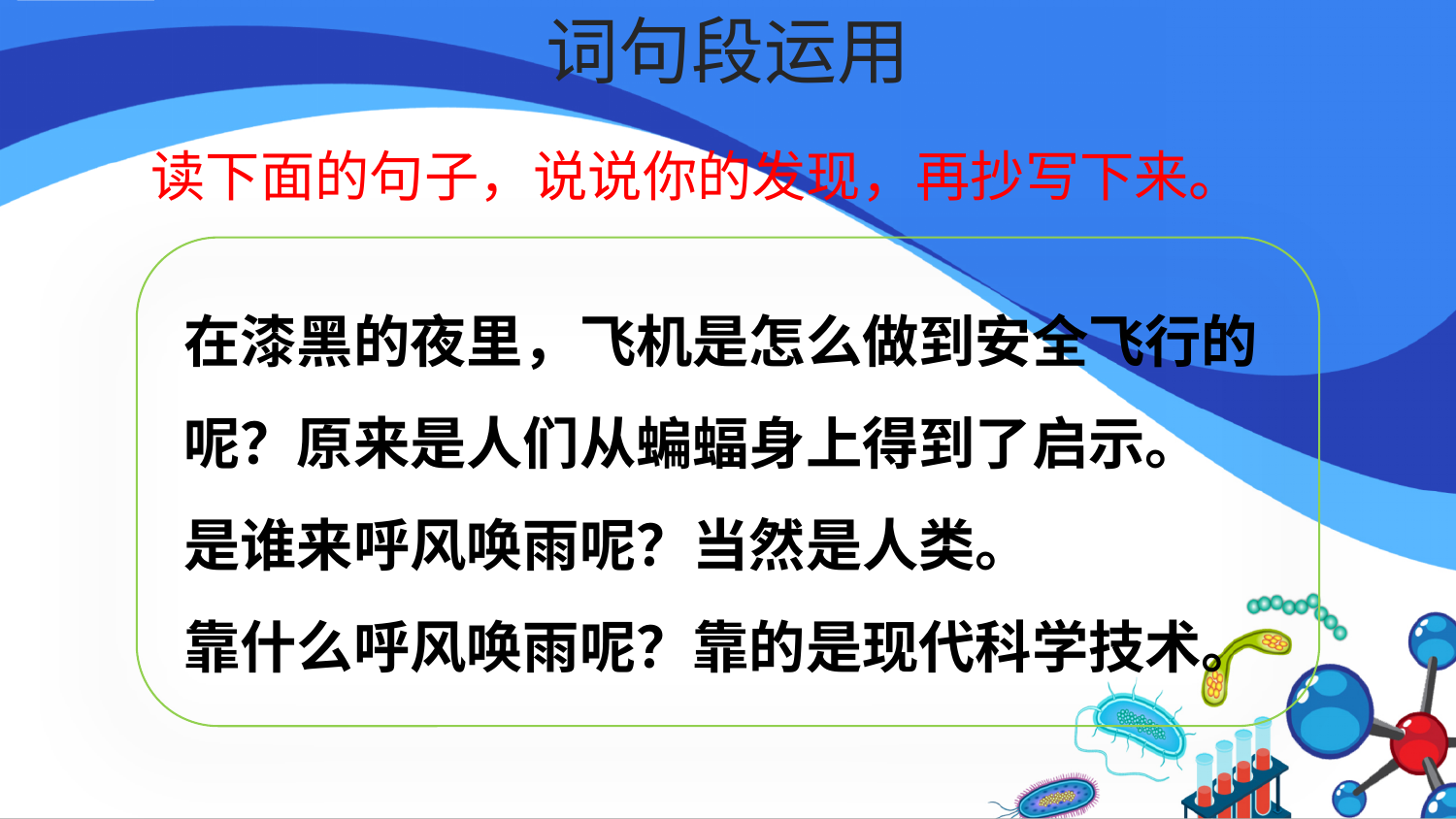

# 词句段运用
读下面的句子，说说你的发现，再抄写下来。

在漆黑的夜里，飞机是怎么做到安全飞行的呢？原来是人们从蝙蝠身上得到了启示。
是谁来呼风唤雨呢？当然是人类。
靠什么呼风唤雨呢？靠的是现代科学技术。